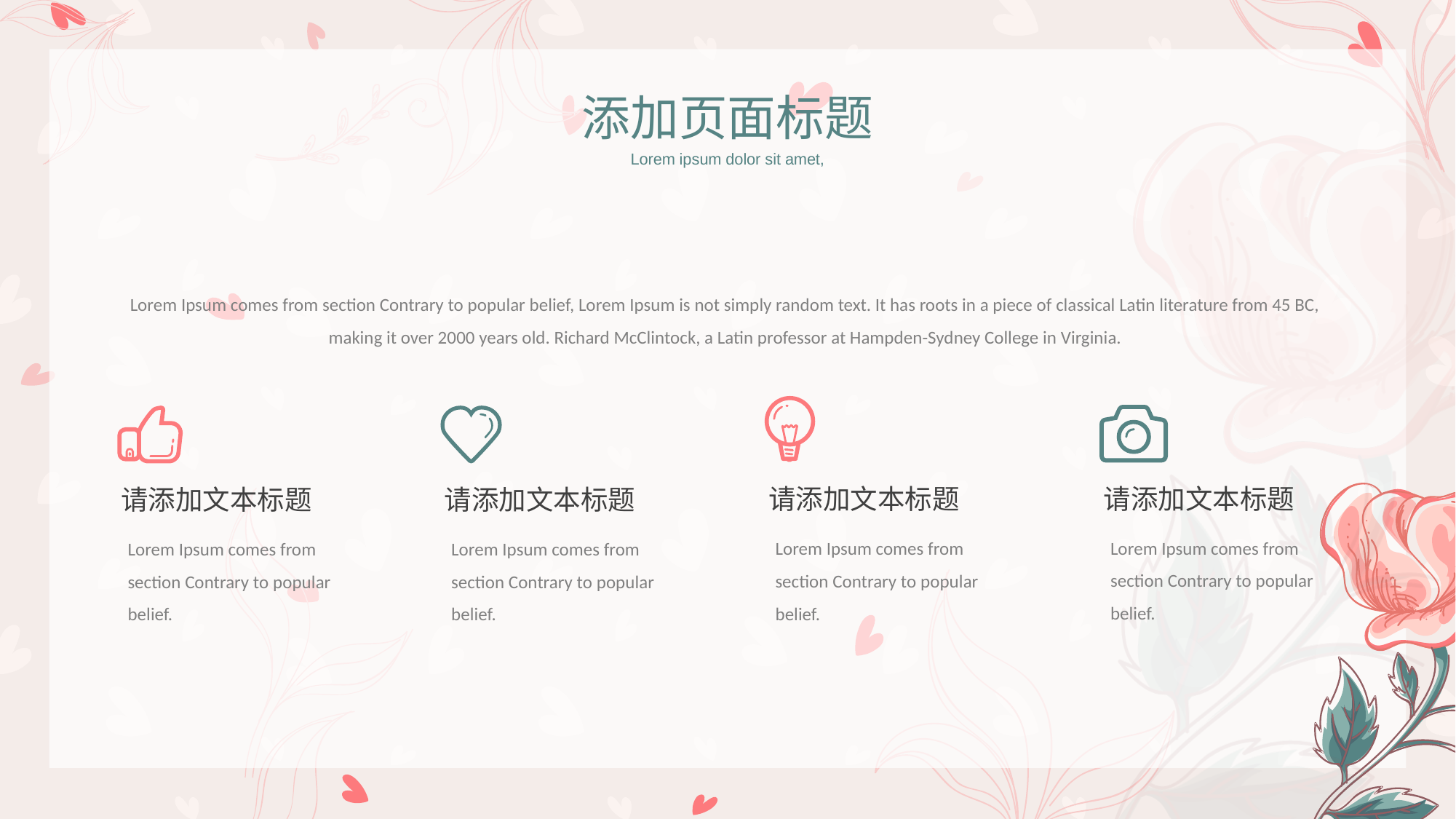

添加页面标题
Lorem ipsum dolor sit amet,
Lorem Ipsum comes from section Contrary to popular belief, Lorem Ipsum is not simply random text. It has roots in a piece of classical Latin literature from 45 BC, making it over 2000 years old. Richard McClintock, a Latin professor at Hampden-Sydney College in Virginia.

请添加文本标题
请添加文本标题
请添加文本标题
请添加文本标题
Lorem Ipsum comes from section Contrary to popular belief.
Lorem Ipsum comes from section Contrary to popular belief.
Lorem Ipsum comes from section Contrary to popular belief.
Lorem Ipsum comes from section Contrary to popular belief.